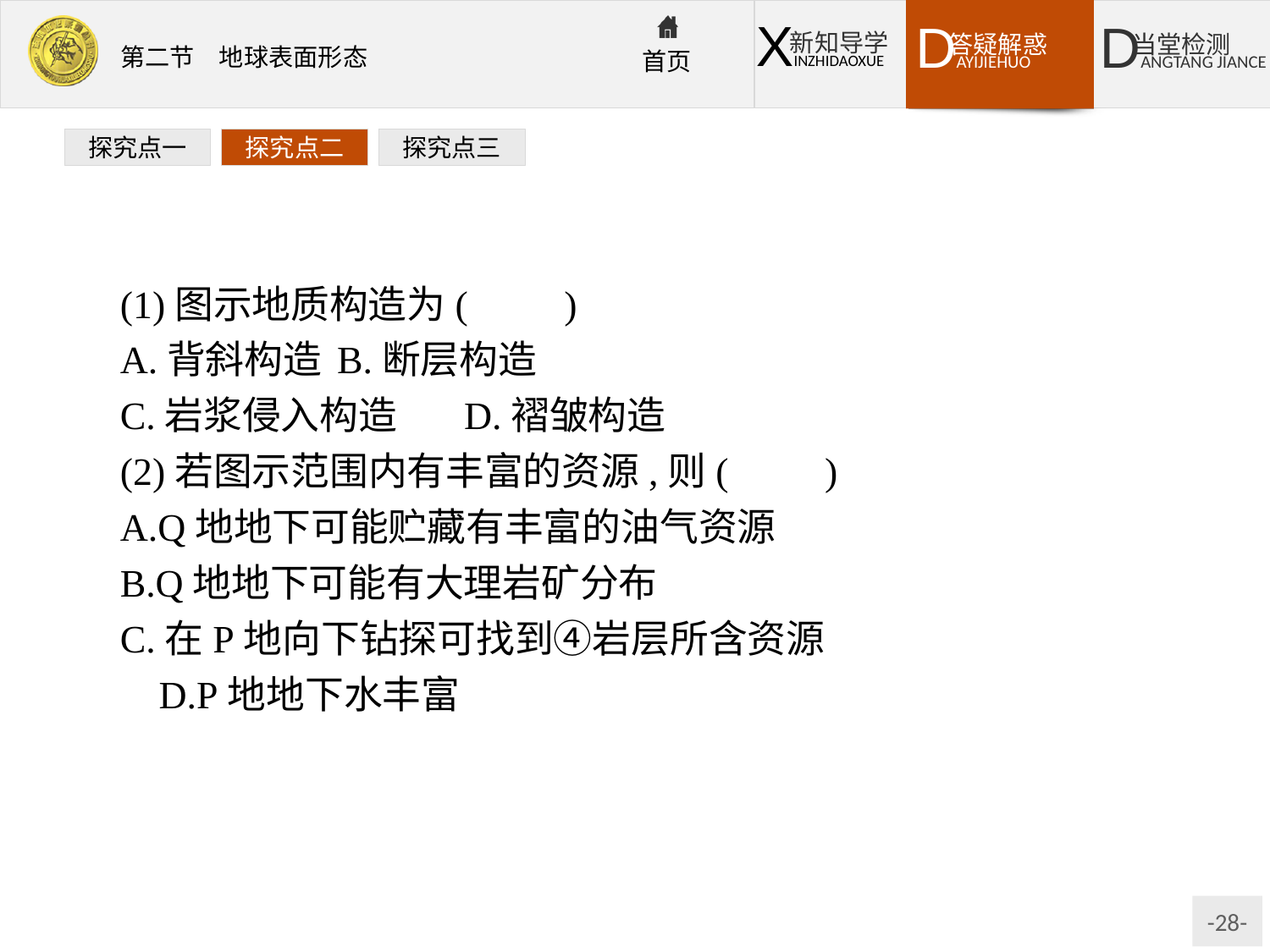

探究点一
探究点二
探究点三
(1)图示地质构造为(　　)
A.背斜构造	B.断层构造
C.岩浆侵入构造	D.褶皱构造
(2)若图示范围内有丰富的资源,则(　　)
A.Q地地下可能贮藏有丰富的油气资源
B.Q地地下可能有大理岩矿分布
C.在P地向下钻探可找到④岩层所含资源
    D.P地地下水丰富